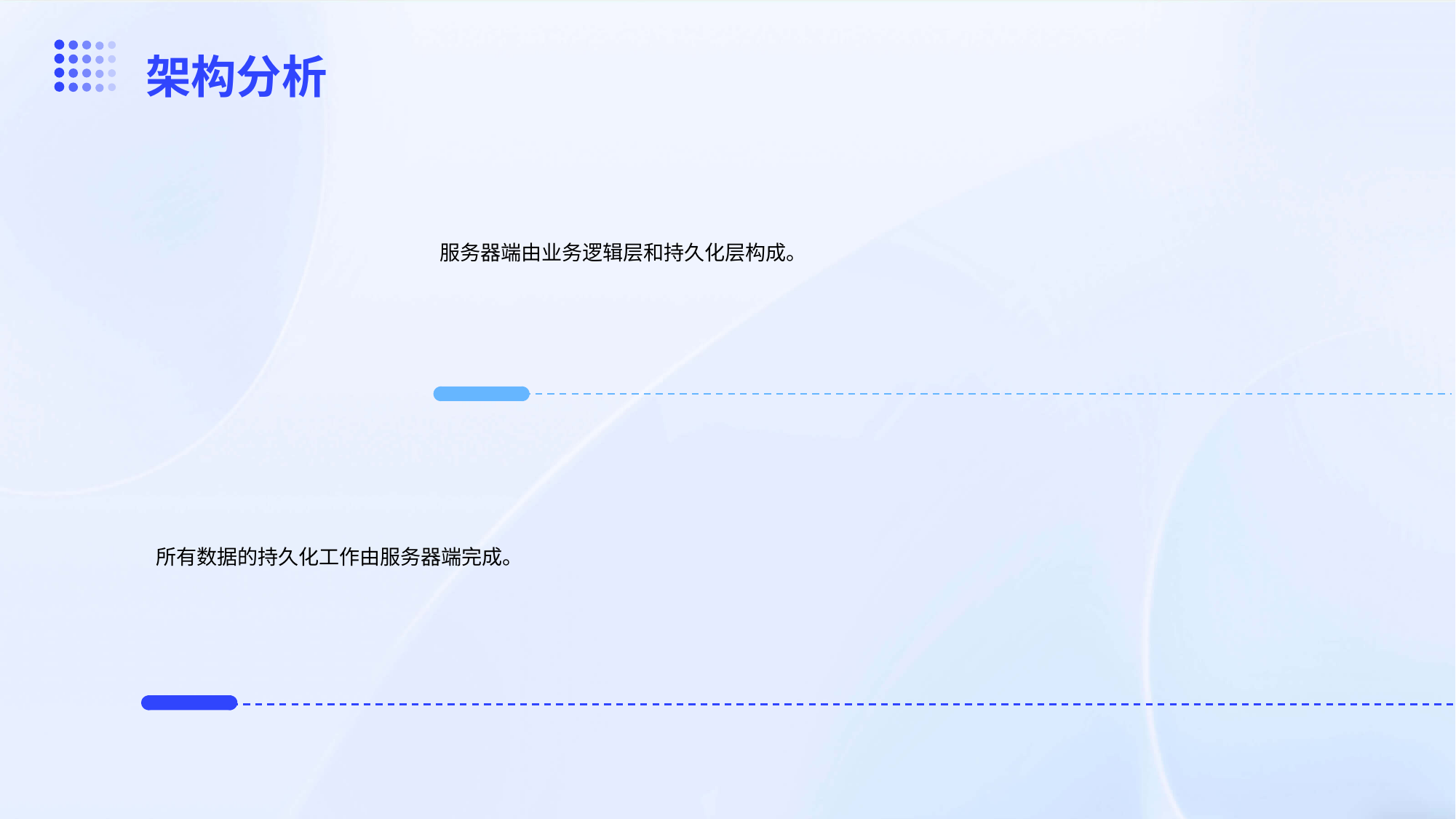

架构分析

服务器端由业务逻辑层和持久化层构成。

所有数据的持久化工作由服务器端完成。